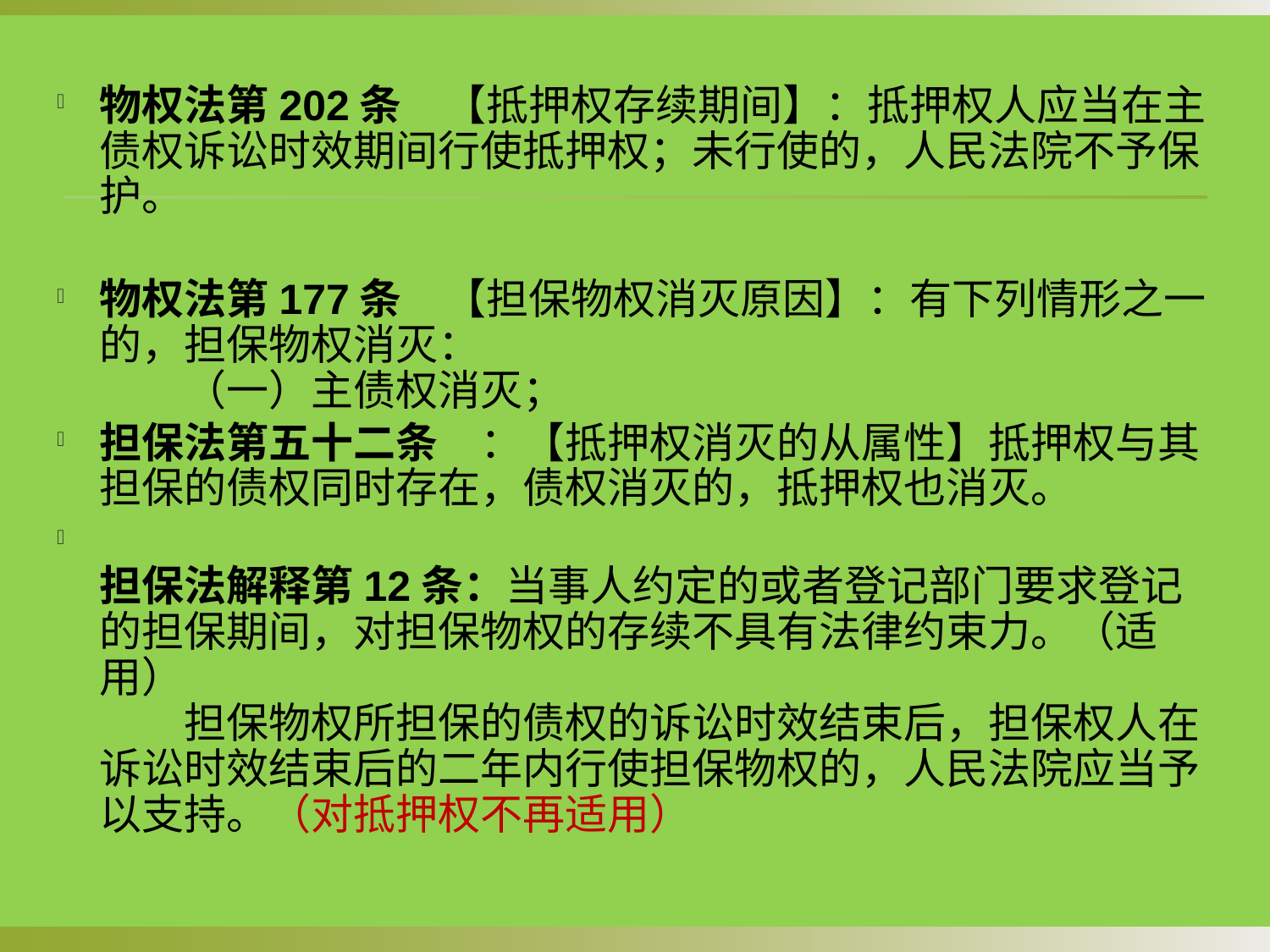

物权法第202条　【抵押权存续期间】：抵押权人应当在主债权诉讼时效期间行使抵押权；未行使的，人民法院不予保护。
物权法第177条　【担保物权消灭原因】：有下列情形之一的，担保物权消灭：
　　（一）主债权消灭；
担保法第五十二条　：【抵押权消灭的从属性】抵押权与其担保的债权同时存在，债权消灭的，抵押权也消灭。
担保法解释第12条：当事人约定的或者登记部门要求登记的担保期间，对担保物权的存续不具有法律约束力。（适用）
　　担保物权所担保的债权的诉讼时效结束后，担保权人在诉讼时效结束后的二年内行使担保物权的，人民法院应当予以支持。（对抵押权不再适用）